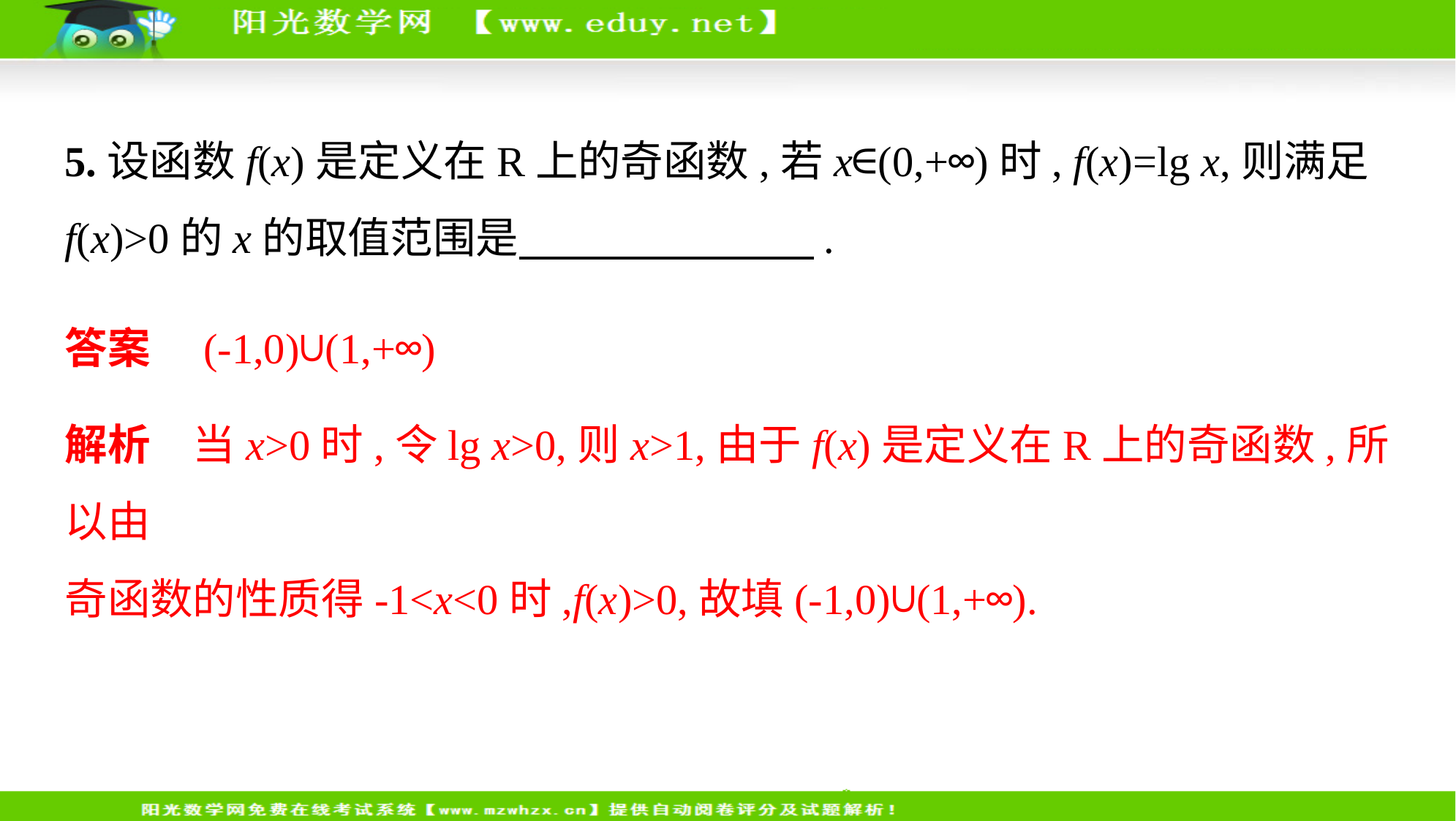

5.设函数f(x)是定义在R上的奇函数,若x∈(0,+∞)时, f(x)=lg x,则满足
f(x)>0的x的取值范围是　　　　　　    .
答案　(-1,0)∪(1,+∞)
解析　当x>0时,令lg x>0,则x>1,由于f(x)是定义在R上的奇函数,所以由
奇函数的性质得-1<x<0时,f(x)>0,故填(-1,0)∪(1,+∞).